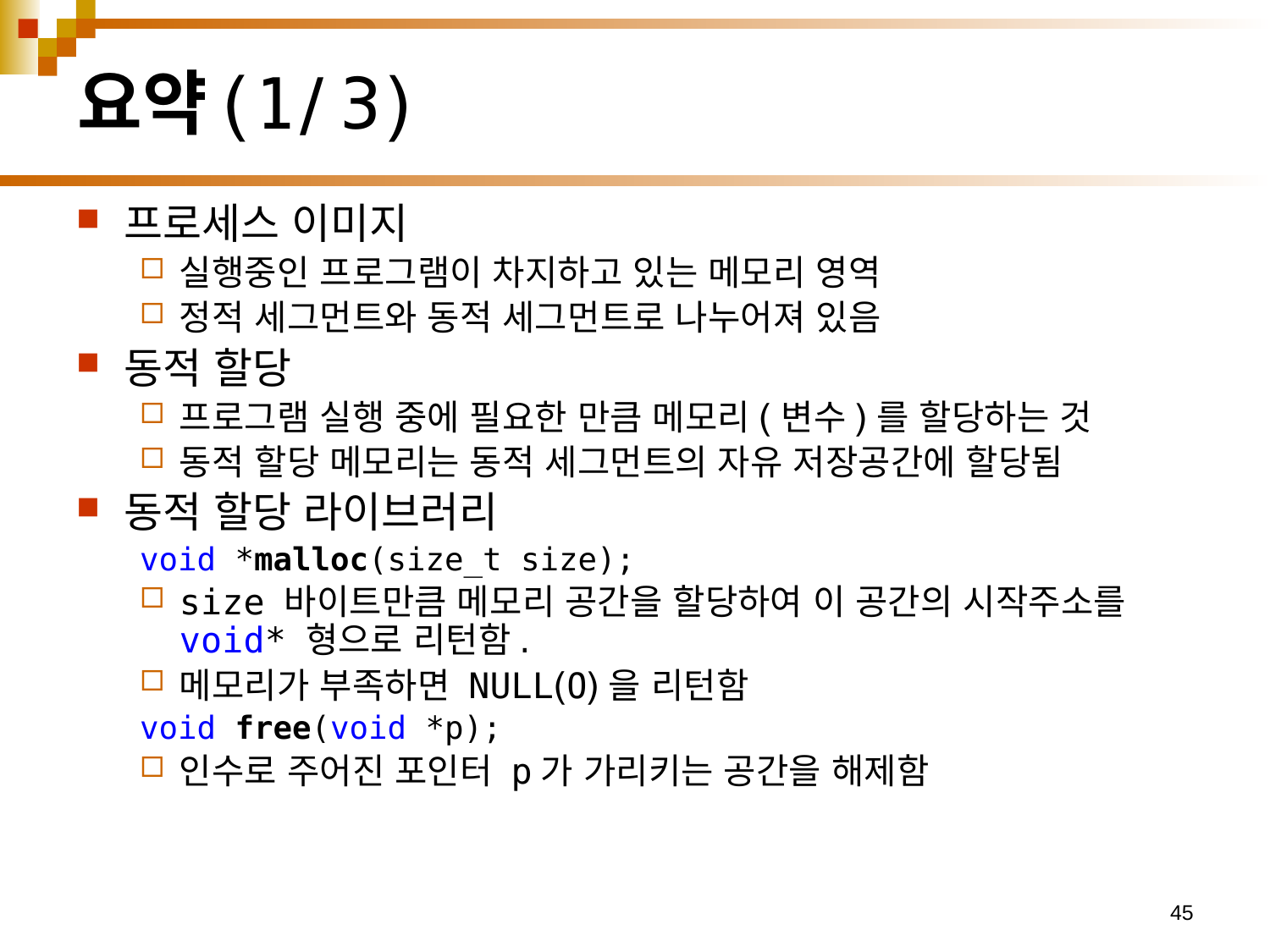

# 요약(1/3)
프로세스 이미지
실행중인 프로그램이 차지하고 있는 메모리 영역
정적 세그먼트와 동적 세그먼트로 나누어져 있음
동적 할당
프로그램 실행 중에 필요한 만큼 메모리(변수)를 할당하는 것
동적 할당 메모리는 동적 세그먼트의 자유 저장공간에 할당됨
동적 할당 라이브러리
void *malloc(size_t size);
size 바이트만큼 메모리 공간을 할당하여 이 공간의 시작주소를 void* 형으로 리턴함.
메모리가 부족하면 NULL(0)을 리턴함
void free(void *p);
인수로 주어진 포인터 p가 가리키는 공간을 해제함

45